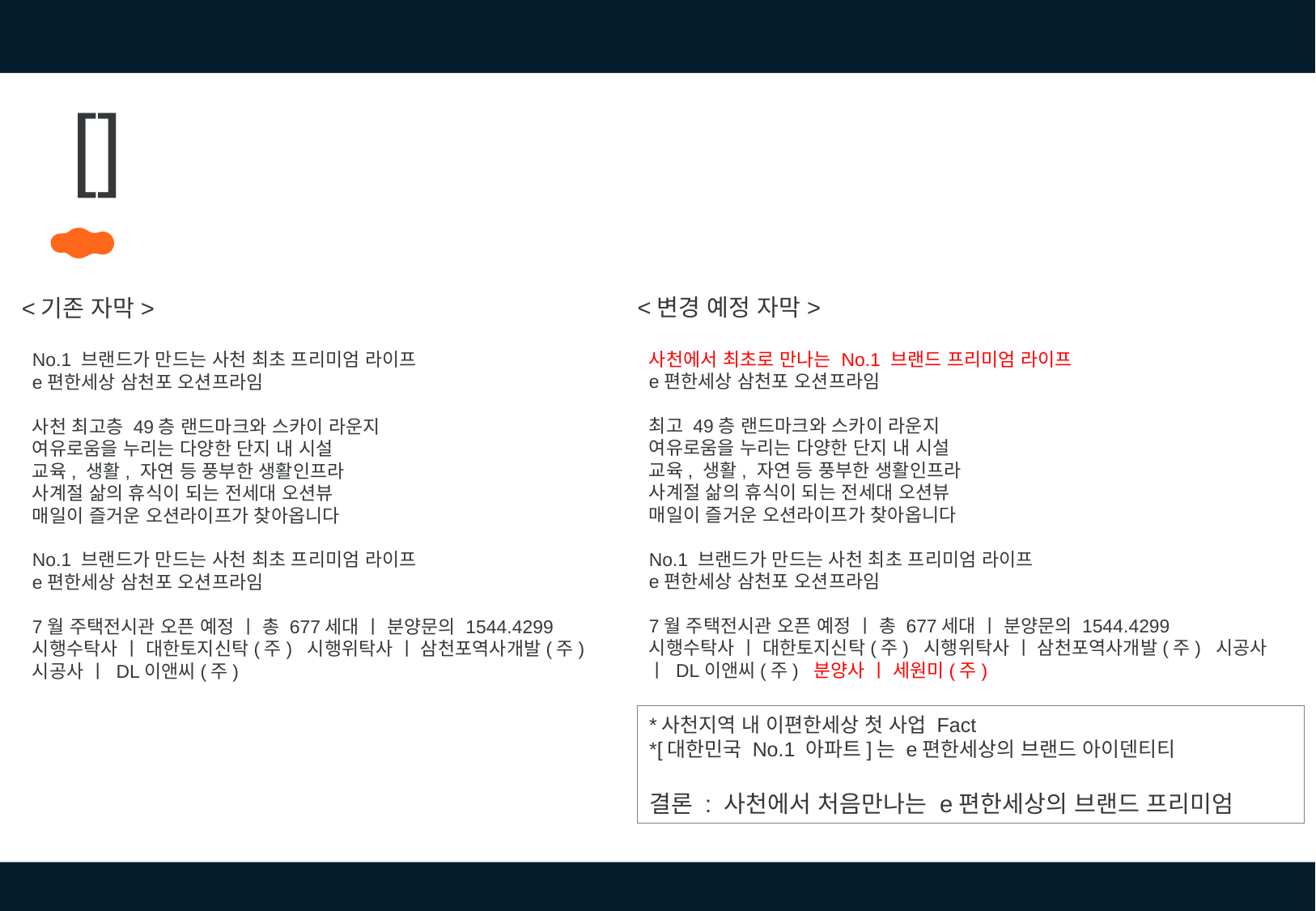

<변경 예정 자막>
<기존 자막>
사천에서 최초로 만나는 No.1 브랜드 프리미엄 라이프
e편한세상 삼천포 오션프라임

최고 49층 랜드마크와 스카이 라운지
여유로움을 누리는 다양한 단지 내 시설
교육, 생활, 자연 등 풍부한 생활인프라
사계절 삶의 휴식이 되는 전세대 오션뷰
매일이 즐거운 오션라이프가 찾아옵니다

No.1 브랜드가 만드는 사천 최초 프리미엄 라이프
e편한세상 삼천포 오션프라임

7월 주택전시관 오픈 예정 ㅣ 총 677세대 ㅣ 분양문의 1544.4299
시행수탁사 ㅣ 대한토지신탁(주)  시행위탁사 ㅣ 삼천포역사개발(주)  시공사 ㅣ DL이앤씨(주)  분양사 ㅣ 세원미(주)
No.1 브랜드가 만드는 사천 최초 프리미엄 라이프
e편한세상 삼천포 오션프라임

사천 최고층 49층 랜드마크와 스카이 라운지
여유로움을 누리는 다양한 단지 내 시설
교육, 생활, 자연 등 풍부한 생활인프라
사계절 삶의 휴식이 되는 전세대 오션뷰
매일이 즐거운 오션라이프가 찾아옵니다

No.1 브랜드가 만드는 사천 최초 프리미엄 라이프
e편한세상 삼천포 오션프라임

7월 주택전시관 오픈 예정 ㅣ 총 677세대 ㅣ 분양문의 1544.4299
시행수탁사 ㅣ 대한토지신탁(주)  시행위탁사 ㅣ 삼천포역사개발(주)
시공사 ㅣ DL이앤씨(주)
*사천지역 내 이편한세상 첫 사업 Fact
*[대한민국 No.1 아파트]는 e편한세상의 브랜드 아이덴티티

결론 : 사천에서 처음만나는 e편한세상의 브랜드 프리미엄